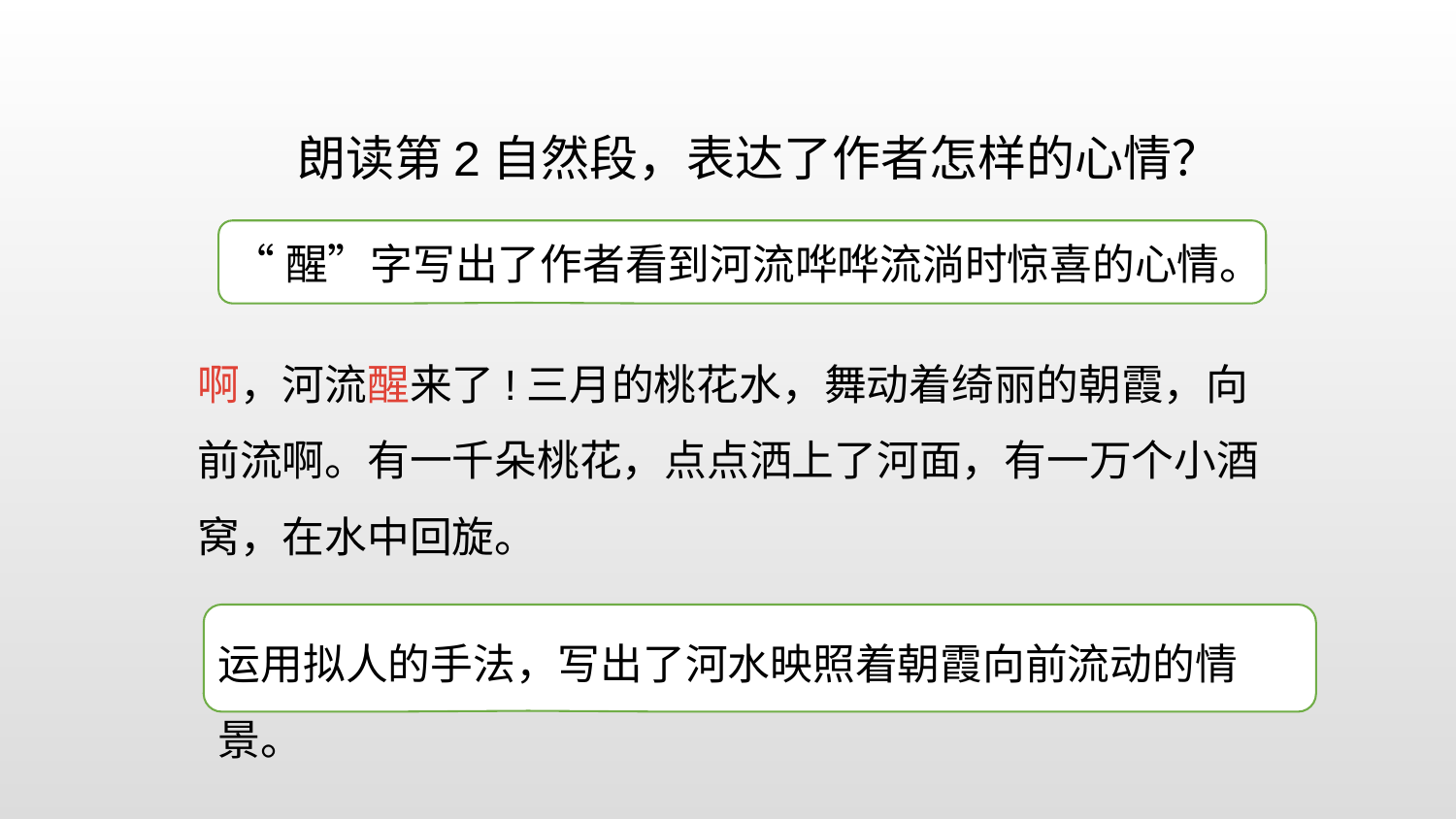

朗读第2自然段，表达了作者怎样的心情？
“醒”字写出了作者看到河流哗哗流淌时惊喜的心情。

啊，河流醒来了!三月的桃花水，舞动着绮丽的朝霞，向前流啊。有一千朵桃花，点点洒上了河面，有一万个小酒窝，在水中回旋。

运用拟人的手法，写出了河水映照着朝霞向前流动的情景。